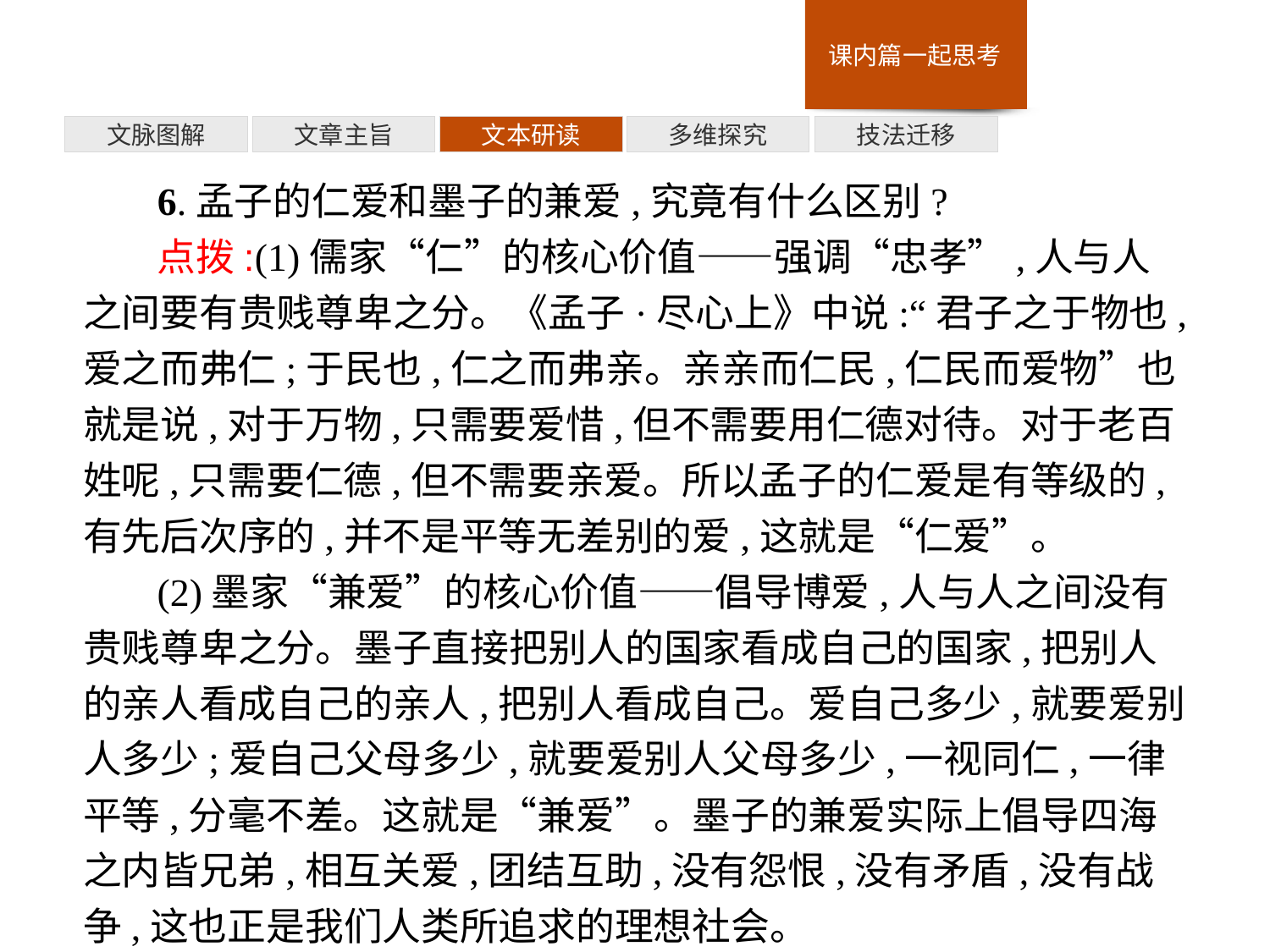

技法迁移
多维探究
文本研读
文章主旨
文脉图解
6.孟子的仁爱和墨子的兼爱,究竟有什么区别?
点拨:(1)儒家“仁”的核心价值——强调“忠孝”,人与人之间要有贵贱尊卑之分。《孟子·尽心上》中说:“君子之于物也,爱之而弗仁;于民也,仁之而弗亲。亲亲而仁民,仁民而爱物”也就是说,对于万物,只需要爱惜,但不需要用仁德对待。对于老百姓呢,只需要仁德,但不需要亲爱。所以孟子的仁爱是有等级的,有先后次序的,并不是平等无差别的爱,这就是“仁爱”。
(2)墨家“兼爱”的核心价值——倡导博爱,人与人之间没有贵贱尊卑之分。墨子直接把别人的国家看成自己的国家,把别人的亲人看成自己的亲人,把别人看成自己。爱自己多少,就要爱别人多少;爱自己父母多少,就要爱别人父母多少,一视同仁,一律平等,分毫不差。这就是“兼爱”。墨子的兼爱实际上倡导四海之内皆兄弟,相互关爱,团结互助,没有怨恨,没有矛盾,没有战争,这也正是我们人类所追求的理想社会。